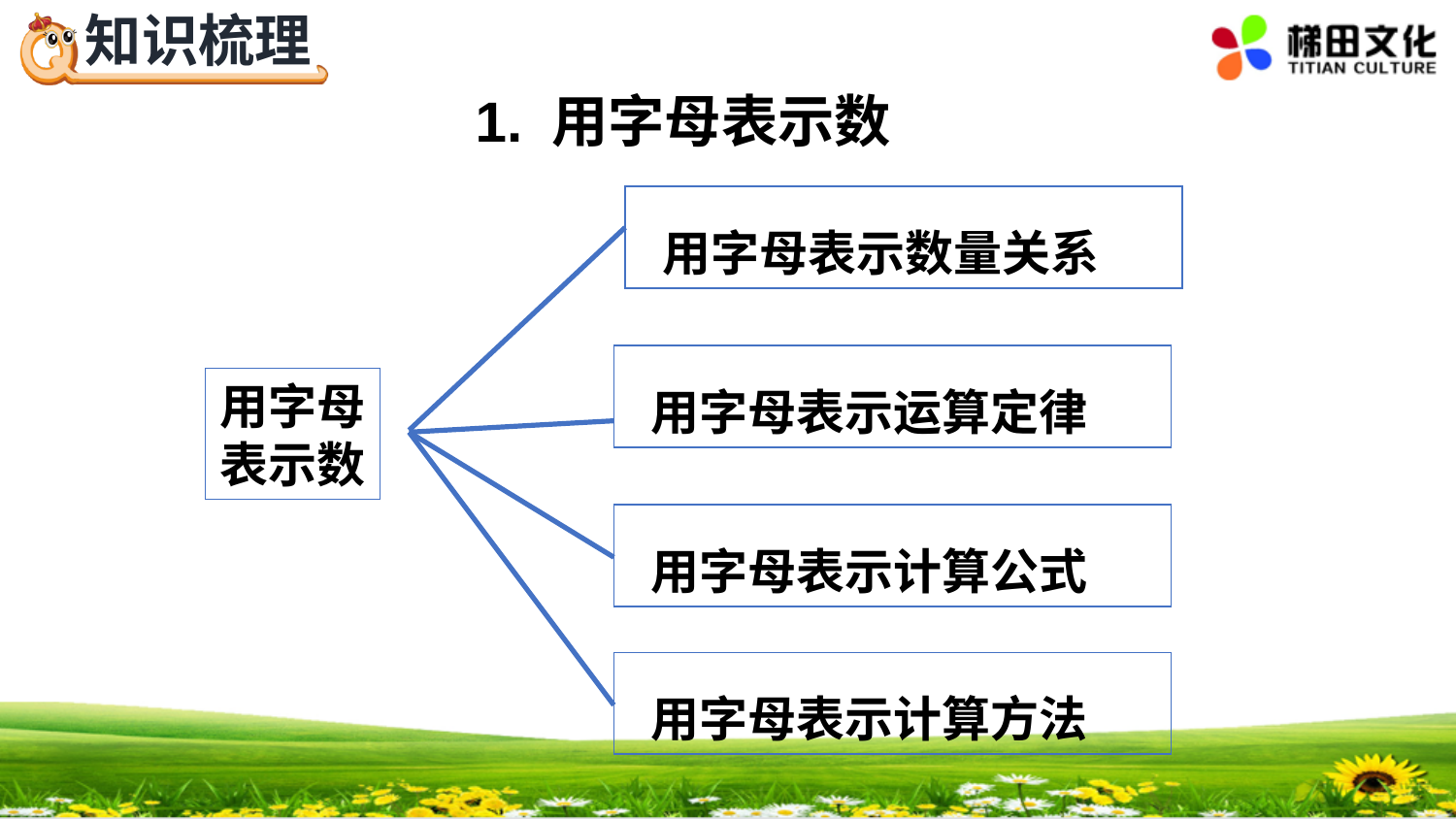

1. 用字母表示数
 用字母表示数量关系
 用字母表示运算定律
用字母
表示数
 用字母表示计算公式
 用字母表示计算方法